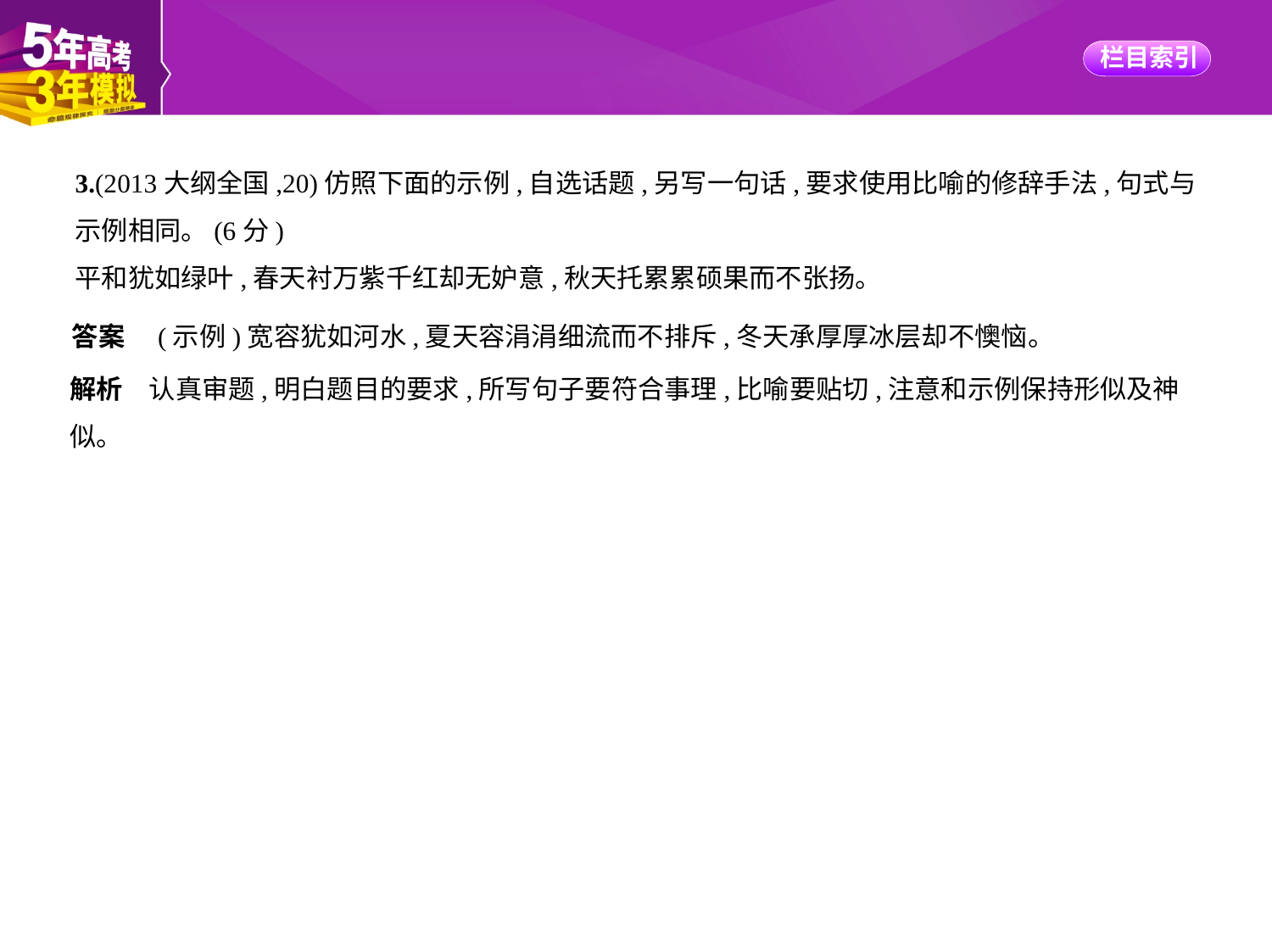

3.(2013大纲全国,20)仿照下面的示例,自选话题,另写一句话,要求使用比喻的修辞手法,句式与
示例相同。(6分)
平和犹如绿叶,春天衬万紫千红却无妒意,秋天托累累硕果而不张扬。
答案　(示例)宽容犹如河水,夏天容涓涓细流而不排斥,冬天承厚厚冰层却不懊恼。
解析　认真审题,明白题目的要求,所写句子要符合事理,比喻要贴切,注意和示例保持形似及神
似。